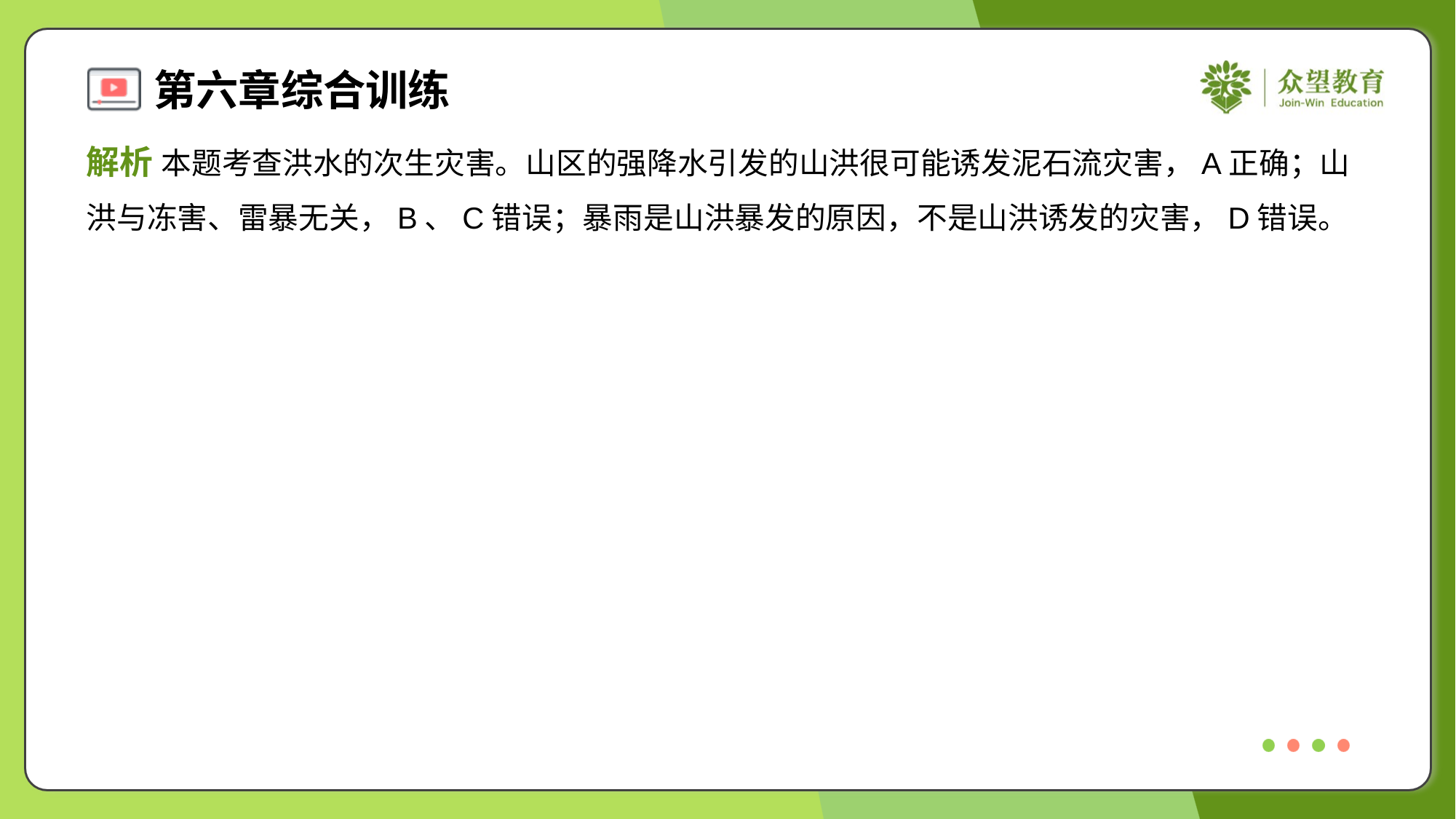

解析 本题考查洪水的次生灾害。山区的强降水引发的山洪很可能诱发泥石流灾害，A正确；山
洪与冻害、雷暴无关，B、C错误；暴雨是山洪暴发的原因，不是山洪诱发的灾害，D错误。